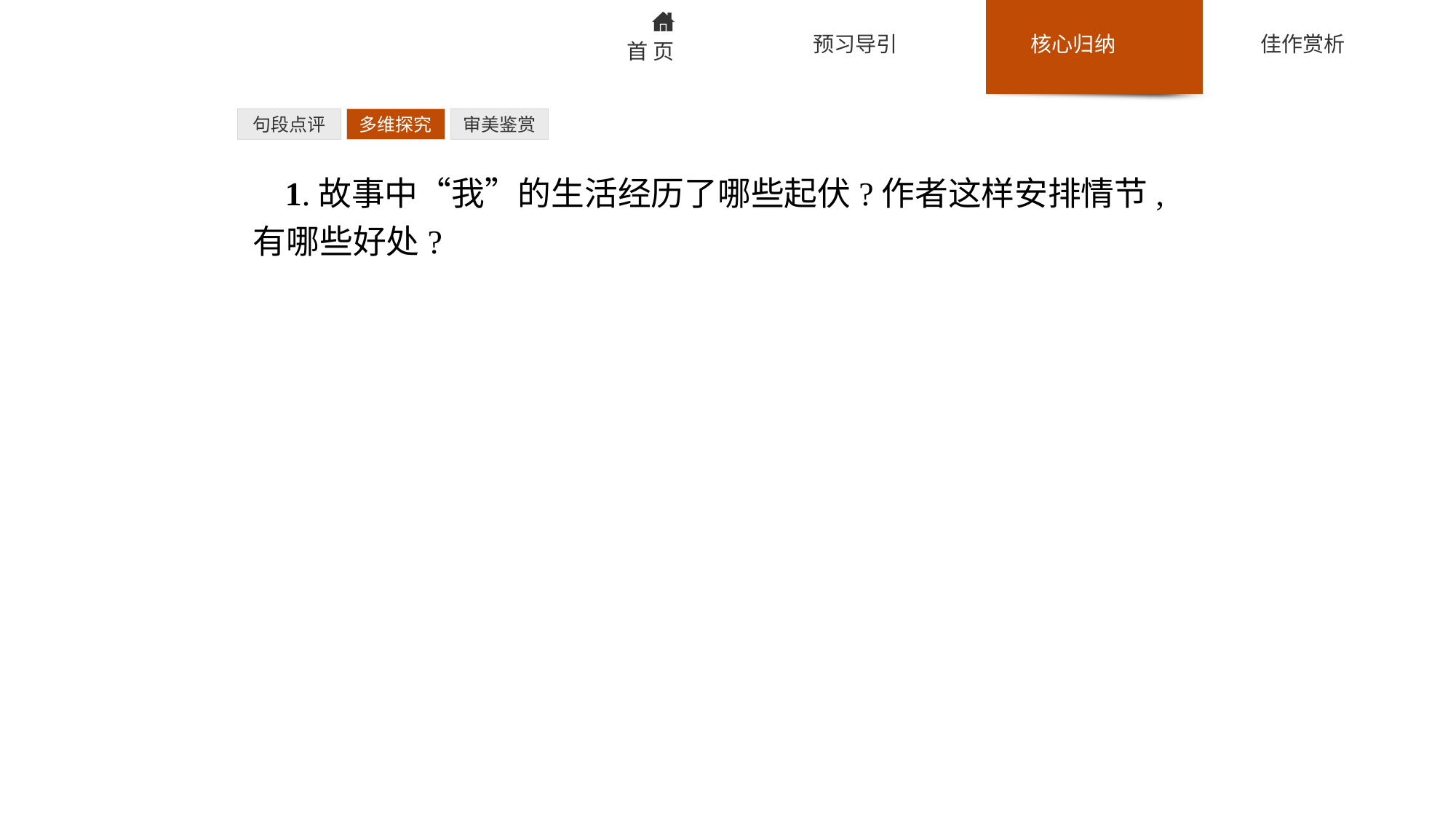

句段点评
多维探究
审美鉴赏
1.故事中“我”的生活经历了哪些起伏?作者这样安排情节,有哪些好处?
提示:①每天等同于一台“计时器”,工作无聊、空洞、单调,心情空虚、灰暗。②对一位过桥姑娘的暗恋,冲淡了“我”对毫无意义的工作的不满,点亮了“我”原本灰暗的生活。③主任统计员要来检查了,“我”的内心由之前的愉悦和欢快重又跌回了谷底,“我”的内心充满了紧张和矛盾。④“我”居然被主任统计员认为是“好人,很忠实、很可靠”,幸运地逃过了检查,将被调去数马车,反而获得了与姑娘进一步接触的机会。
倘若只按“发生——发展——高潮——结局”的过程看,这篇小说的情节是很简单的,甚至不会引发多少同情与思考。但正是因为有了情节的一次次摇摆,有了主人公内心情绪的起起落落,小说才会简单又丰厚,摇曳而生姿。